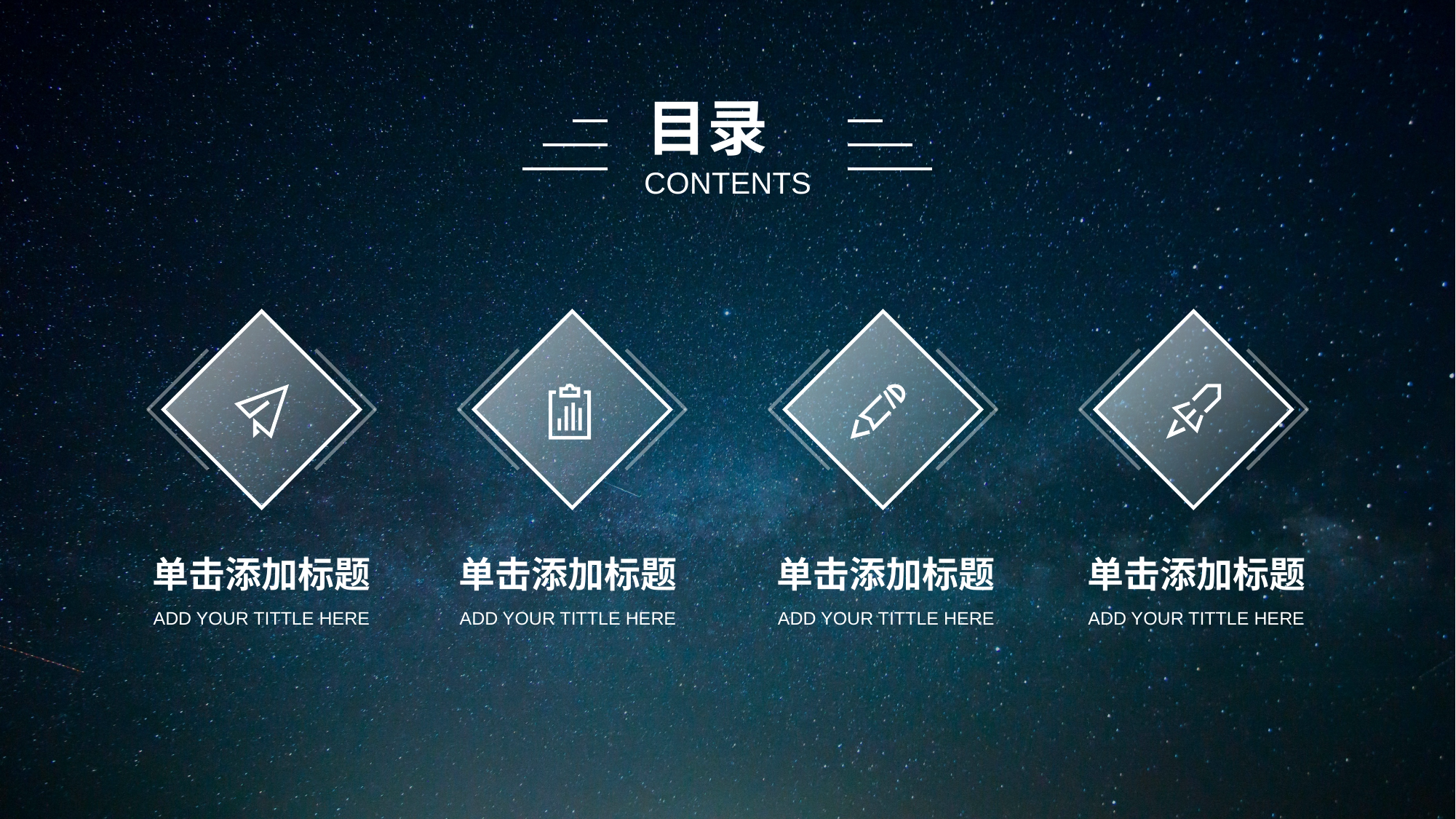

目录
CONTENTS

单击添加标题
单击添加标题
单击添加标题
单击添加标题
ADD YOUR TITTLE HERE
ADD YOUR TITTLE HERE
ADD YOUR TITTLE HERE
ADD YOUR TITTLE HERE